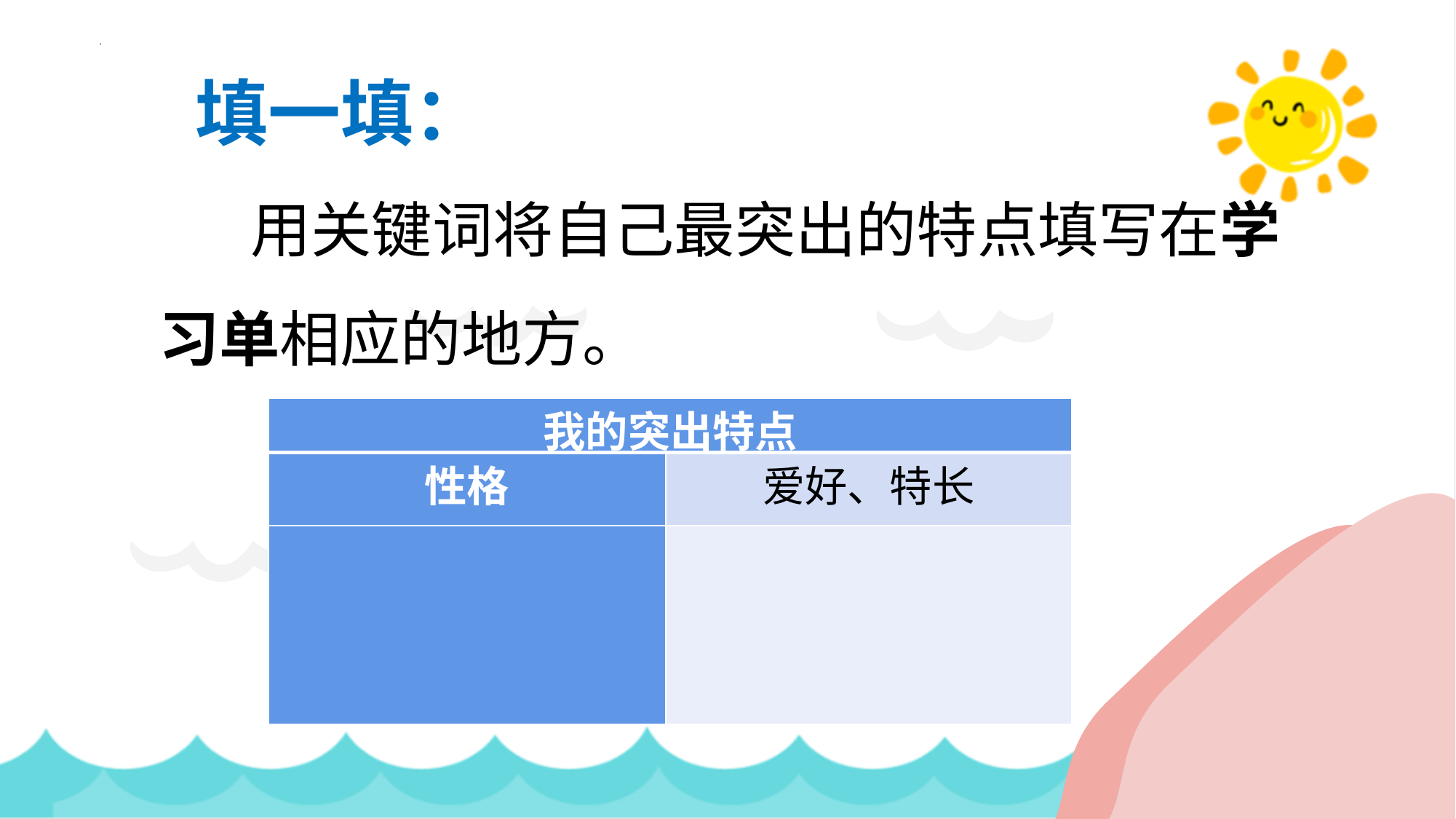

填一填：
   用关键词将自己最突出的特点填写在学习单相应的地方。

| 我的突出特点 |  |
| --- | --- |
| 性格 | 爱好、特长 |
|  |  |